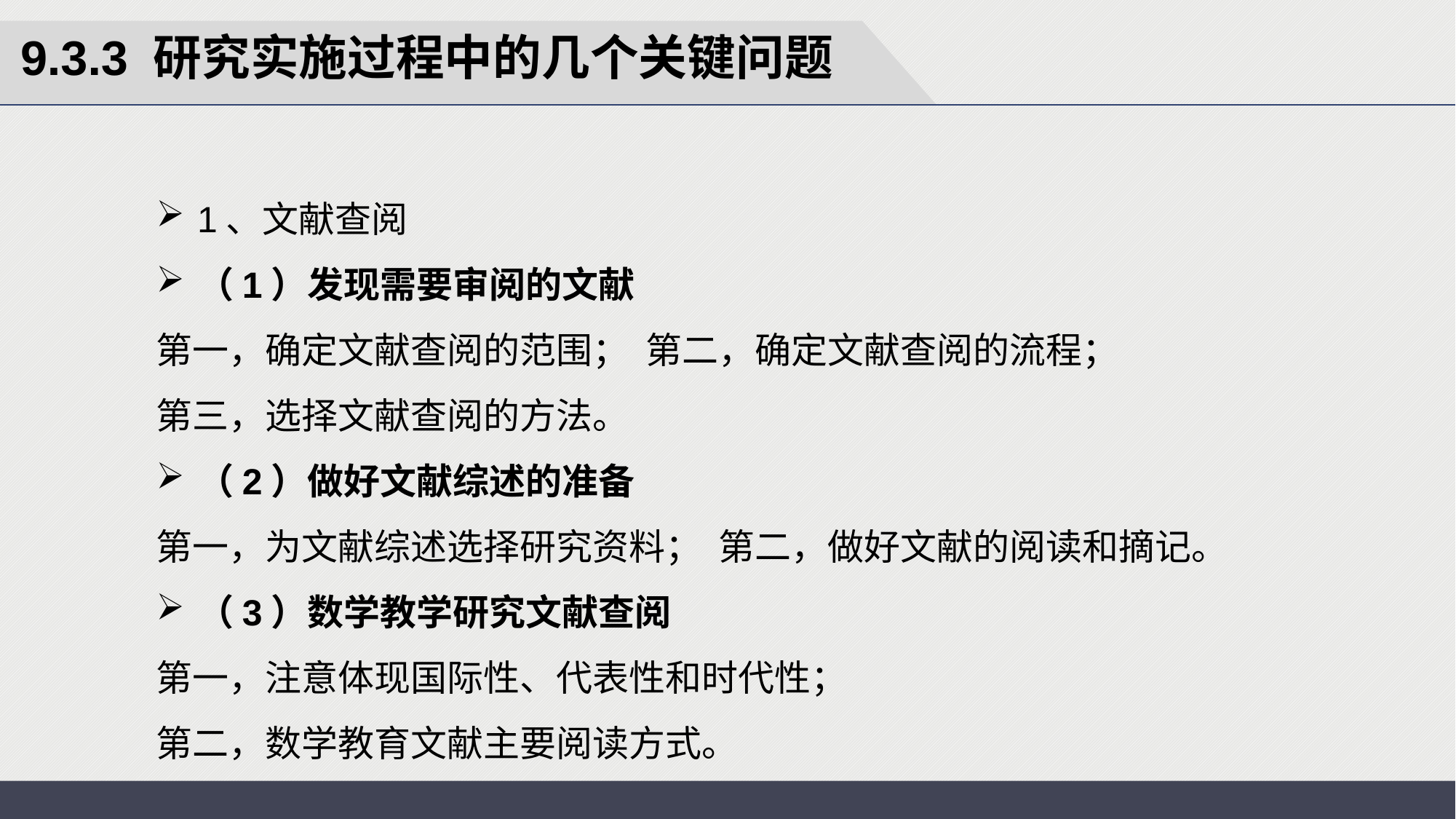

9.3.3 研究实施过程中的几个关键问题
1、文献查阅
（1）发现需要审阅的文献
第一，确定文献查阅的范围；  第二，确定文献查阅的流程；
第三，选择文献查阅的方法。
（2）做好文献综述的准备
第一，为文献综述选择研究资料；  第二，做好文献的阅读和摘记。
（3）数学教学研究文献查阅
第一，注意体现国际性、代表性和时代性；
第二，数学教育文献主要阅读方式。